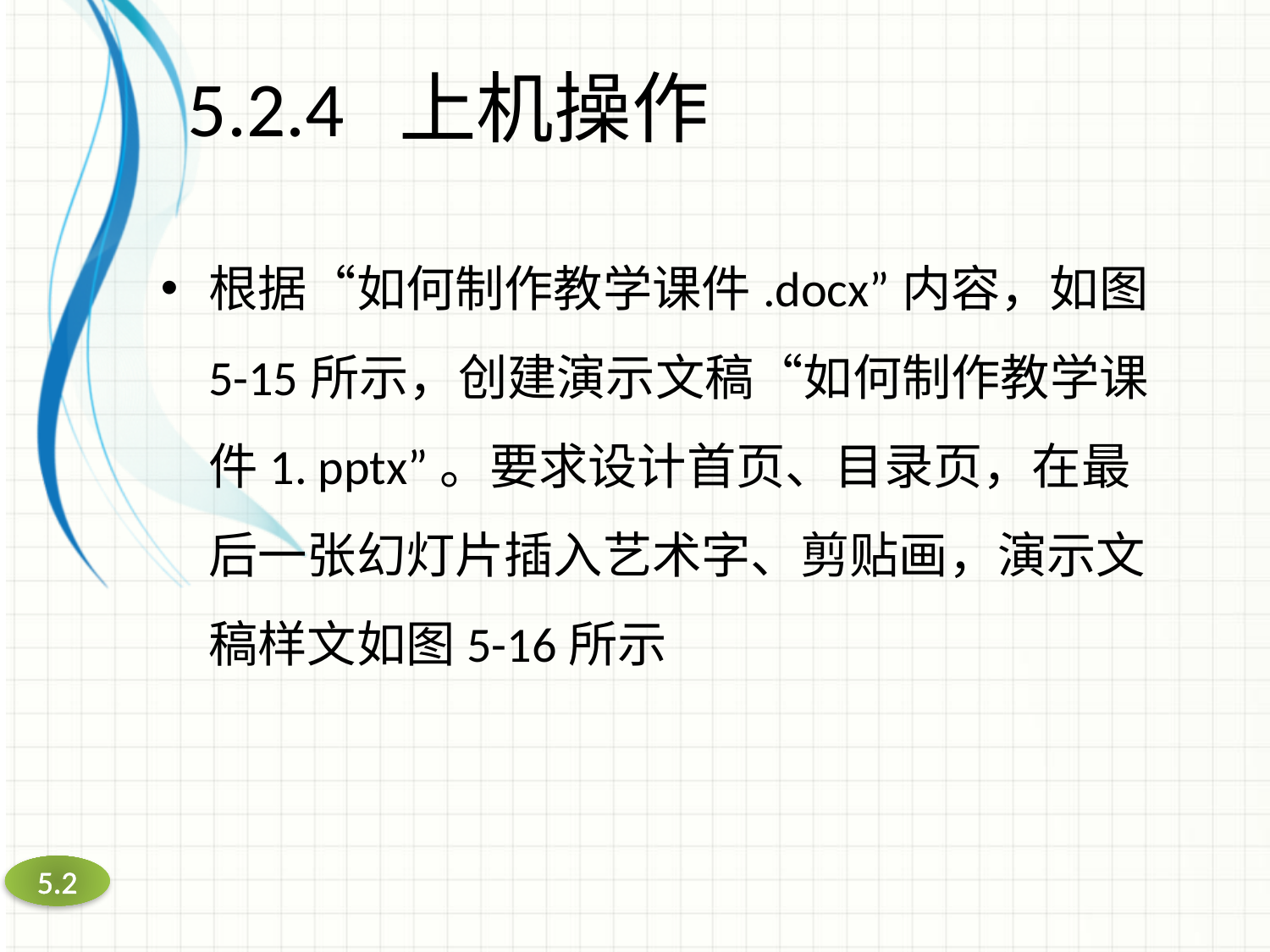

# 5.2.4  上机操作
根据“如何制作教学课件.docx”内容，如图5-15所示，创建演示文稿“如何制作教学课件1. pptx”。要求设计首页、目录页，在最后一张幻灯片插入艺术字、剪贴画，演示文稿样文如图5-16所示